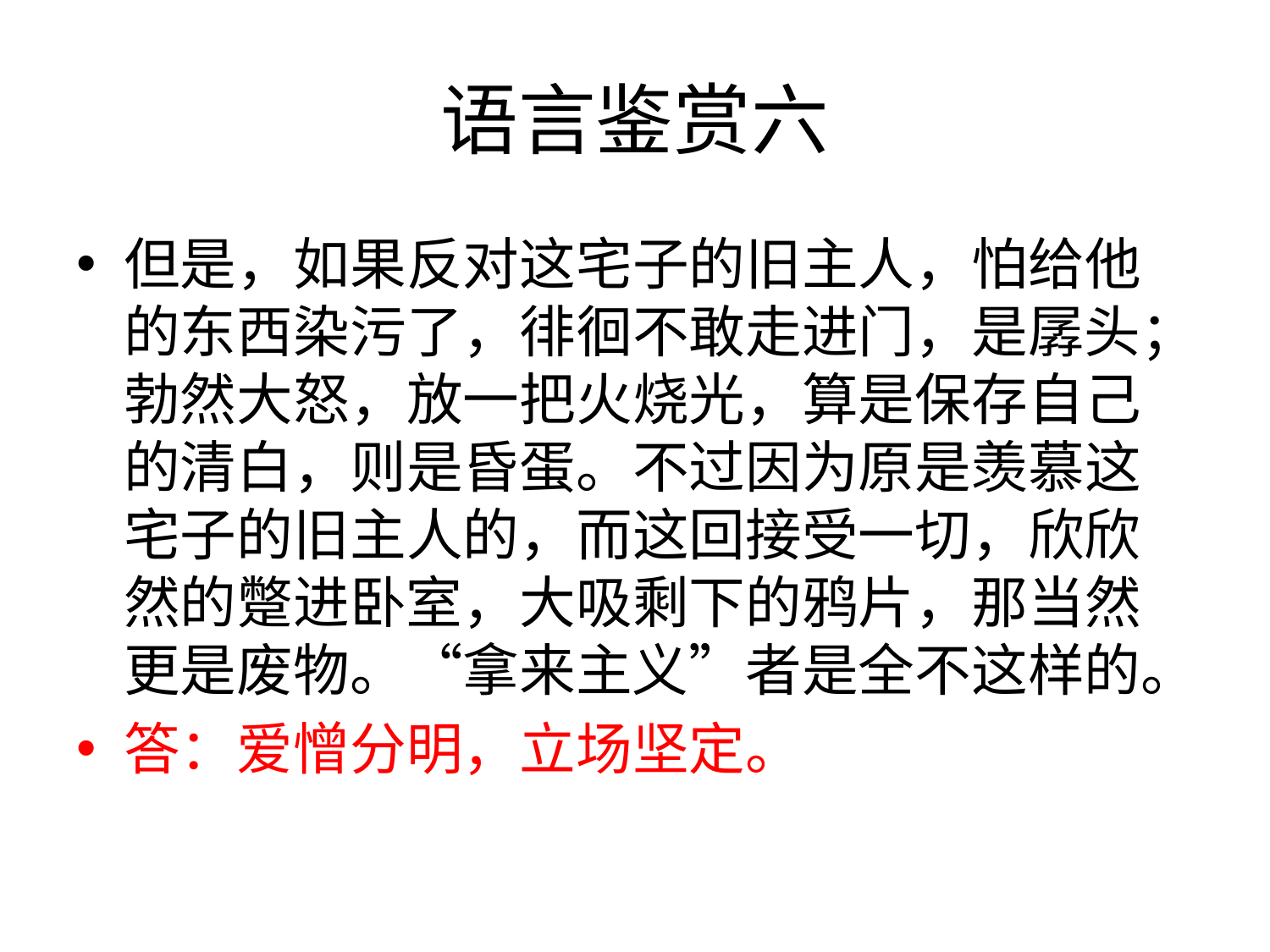

# 语言鉴赏六
但是，如果反对这宅子的旧主人，怕给他的东西染污了，徘徊不敢走进门，是孱头；勃然大怒，放一把火烧光，算是保存自己的清白，则是昏蛋。不过因为原是羡慕这宅子的旧主人的，而这回接受一切，欣欣然的蹩进卧室，大吸剩下的鸦片，那当然更是废物。“拿来主义”者是全不这样的。
答：爱憎分明，立场坚定。